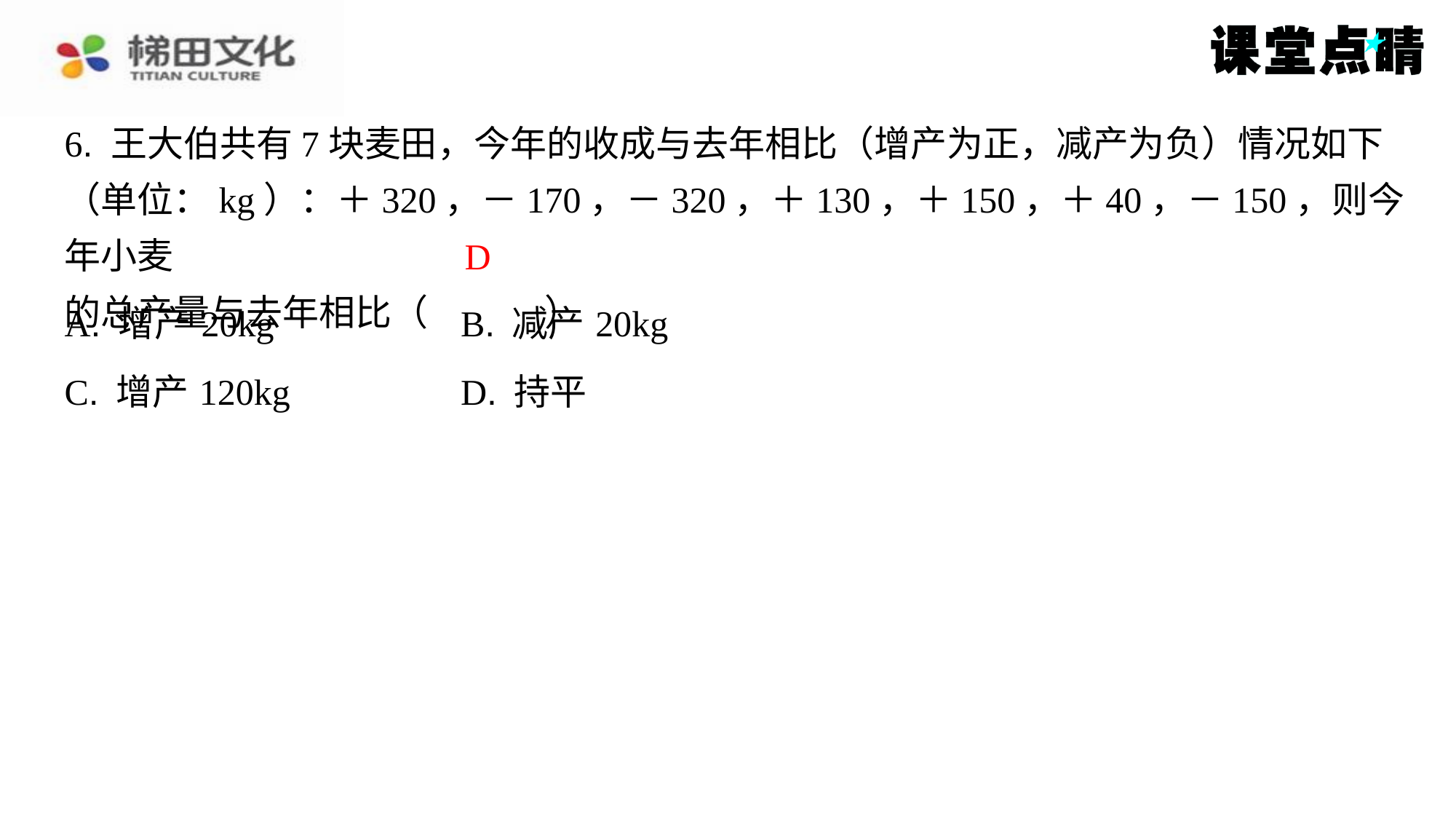

6. 王大伯共有7块麦田，今年的收成与去年相比（增产为正，减产为负）情况如下
（单位：kg）：＋320，－170，－320，＋130，＋150，＋40，－150，则今年小麦
的总产量与去年相比（　D　）
D
| A. 增产20kg | B. 减产20kg |
| --- | --- |
| C. 增产120kg | D. 持平 |